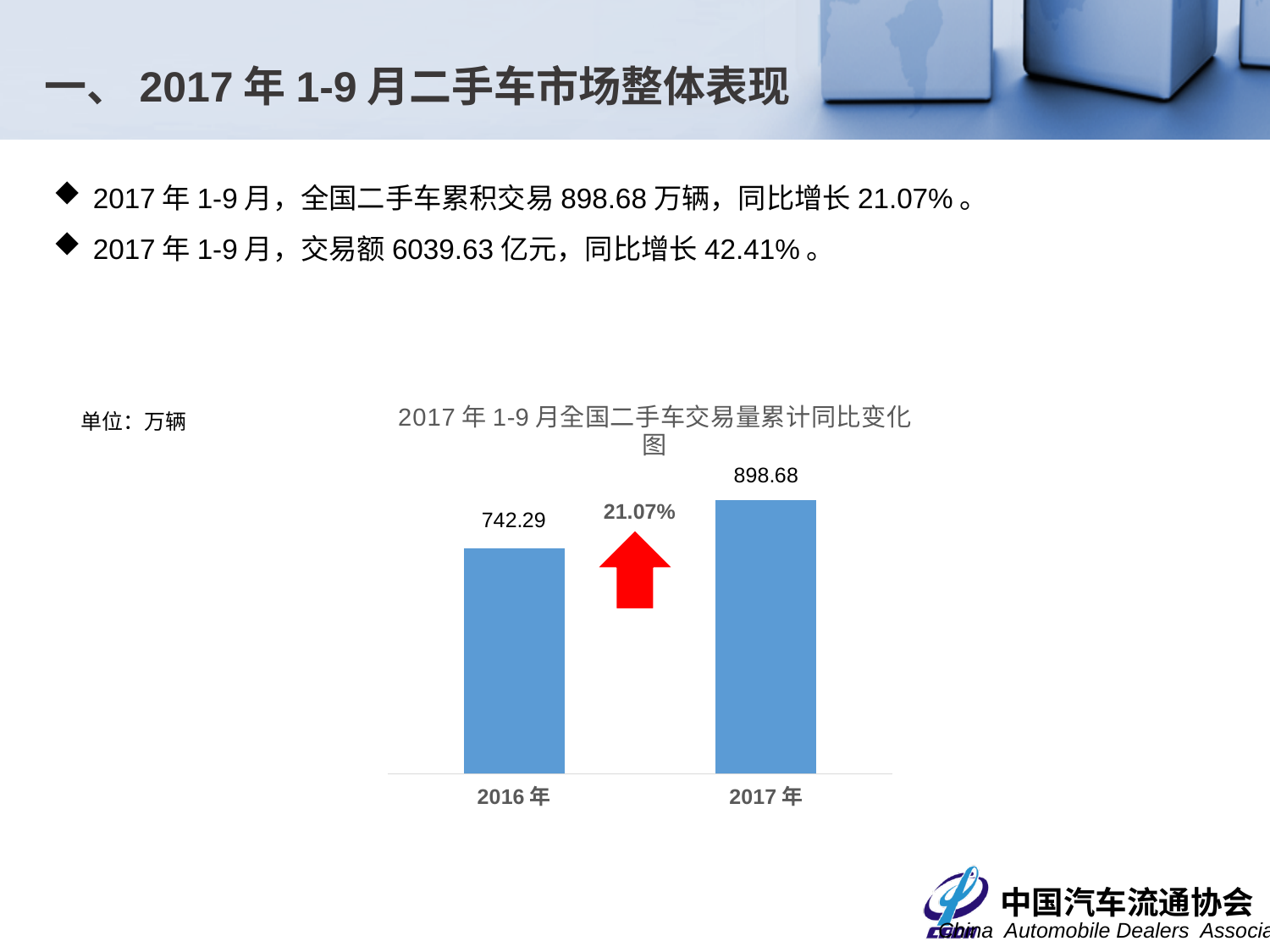

一、2017年1-9月二手车市场整体表现
2017年1-9月，全国二手车累积交易898.68万辆，同比增长21.07%。
2017年1-9月，交易额6039.63亿元，同比增长42.41%。

### Chart: 2017年1-9月全国二手车交易量累计同比变化图

| Category |  |
|---|---|
| 2016年 | 742.2900000000004 |
| 2017年 | 898.6800000000004 |
单位：万辆
21.07%